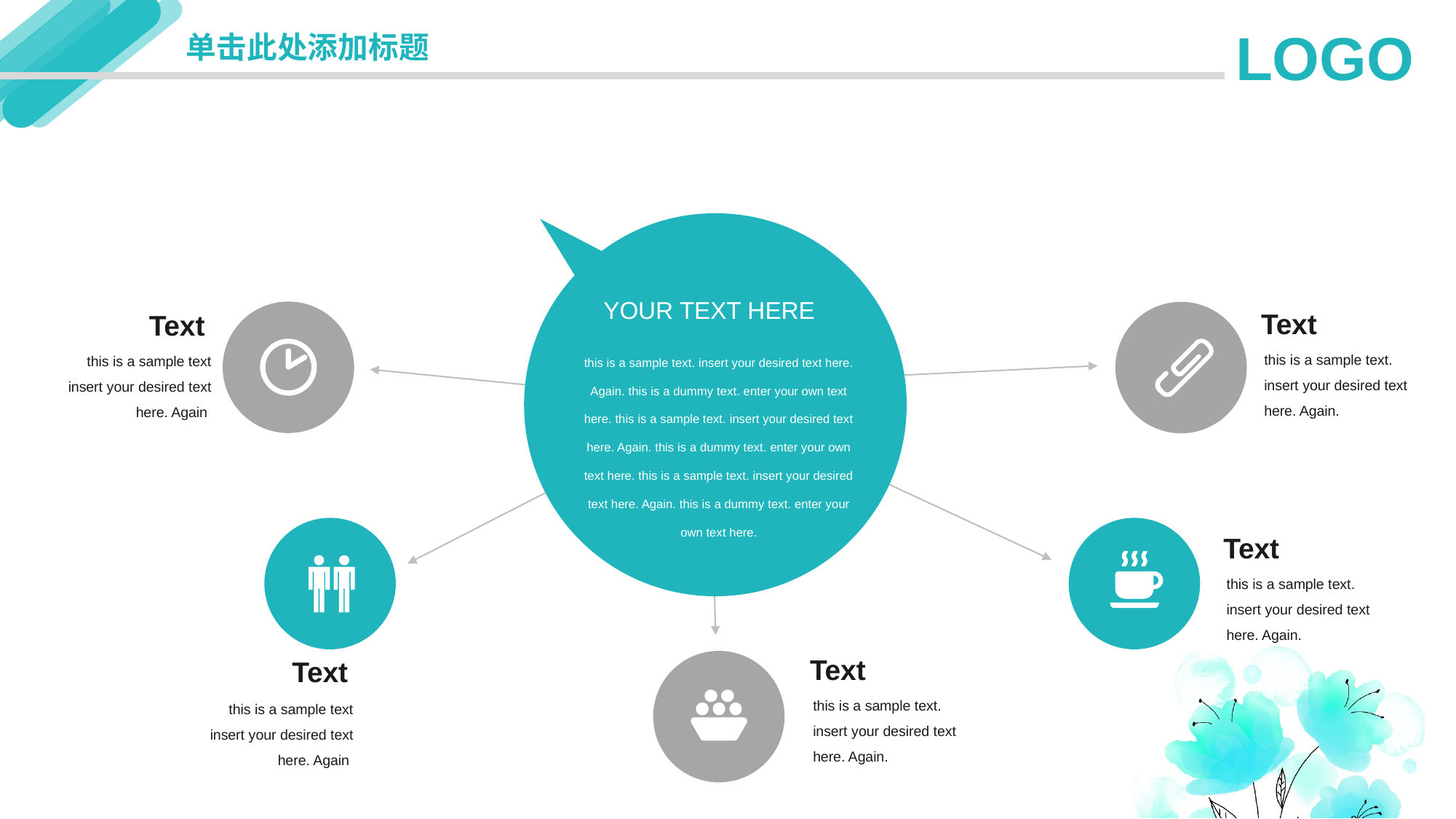

延迟符
LOGO
单击此处添加标题

YOUR TEXT HERE
this is a sample text. insert your desired text here. Again. this is a dummy text. enter your own text here. this is a sample text. insert your desired text here. Again. this is a dummy text. enter your own text here. this is a sample text. insert your desired text here. Again. this is a dummy text. enter your own text here.
Text

Text
this is a sample text. insert your desired text here. Again.
this is a sample text insert your desired text here. Again

Text

this is a sample text. insert your desired text here. Again.
Text
Text

this is a sample text. insert your desired text here. Again.
this is a sample text insert your desired text here. Again